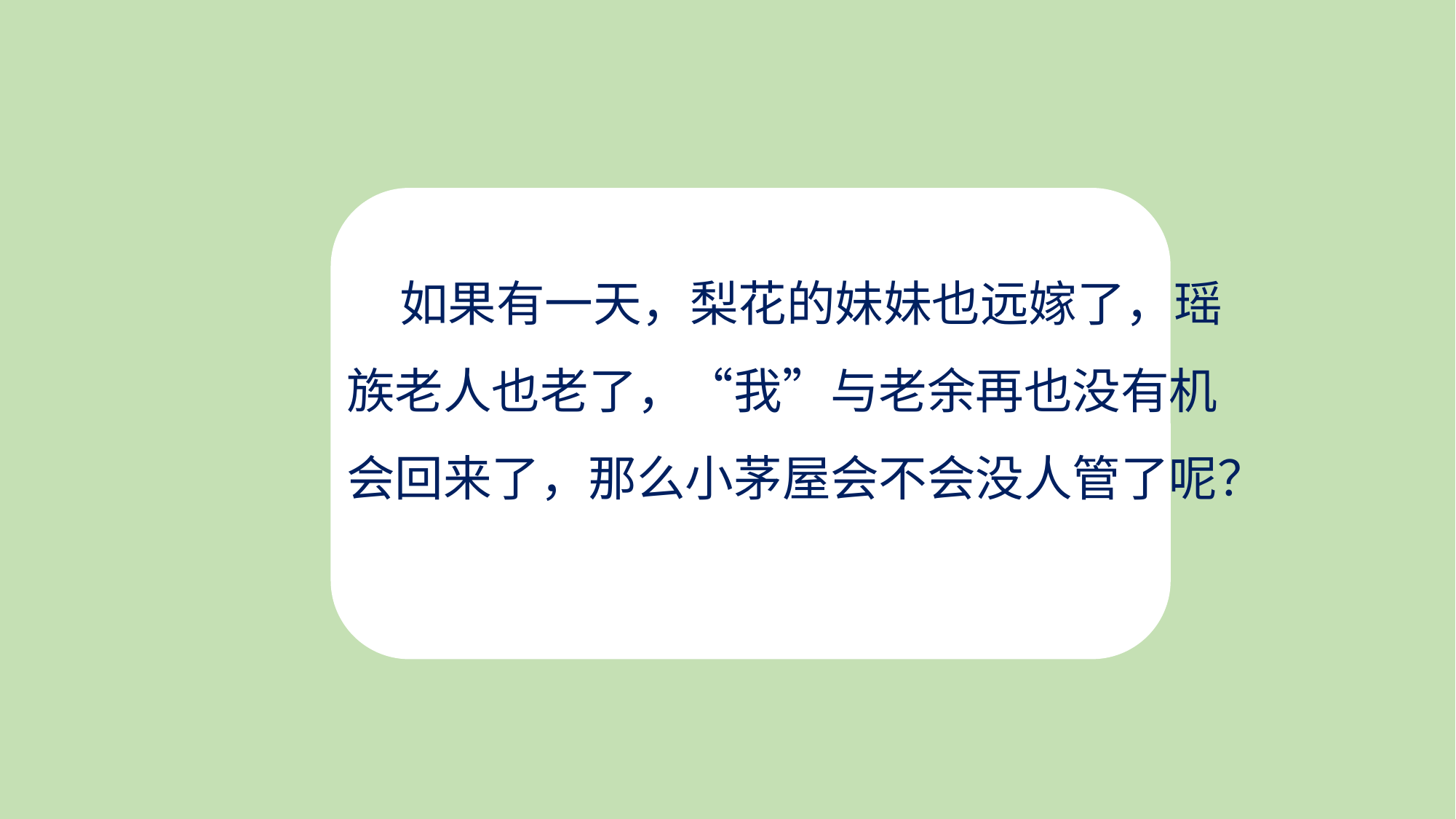

如果有一天，梨花的妹妹也远嫁了，瑶族老人也老了，“我”与老余再也没有机会回来了，那么小茅屋会不会没人管了呢？